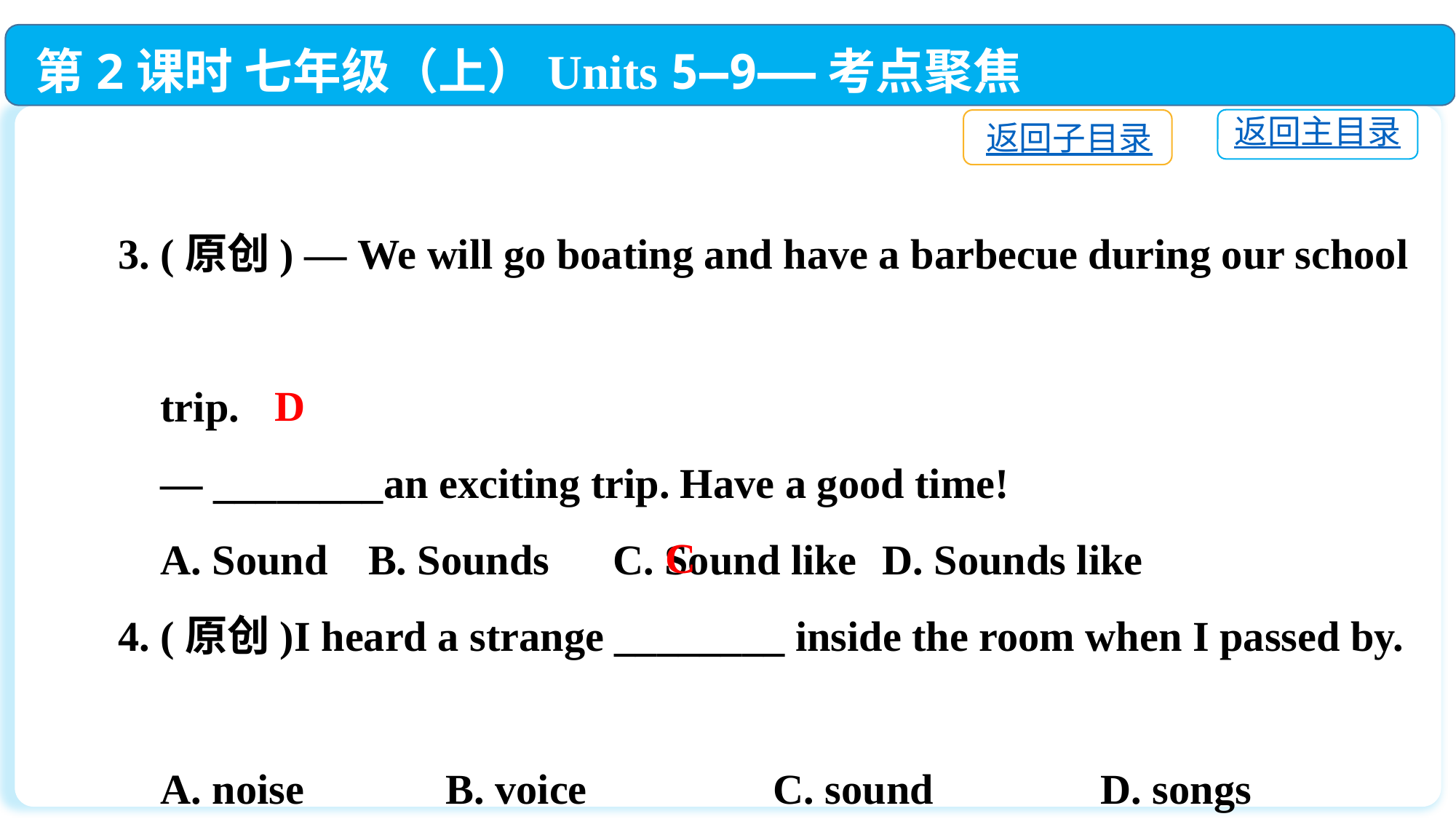

第2课时 七年级（上）Units 5—9——考点聚焦

返回主目录

返回子目录
3. (原创) — We will go boating and have a barbecue during our school
    trip.
    — ________an exciting trip. Have a good time!
    A. Sound	   B. Sounds      C. Sound like	D. Sounds like
4. (原创)I heard a strange ________ inside the room when I passed by.
    A. noise　　	B. voice　　	C. sound　　	D. songs
D
C